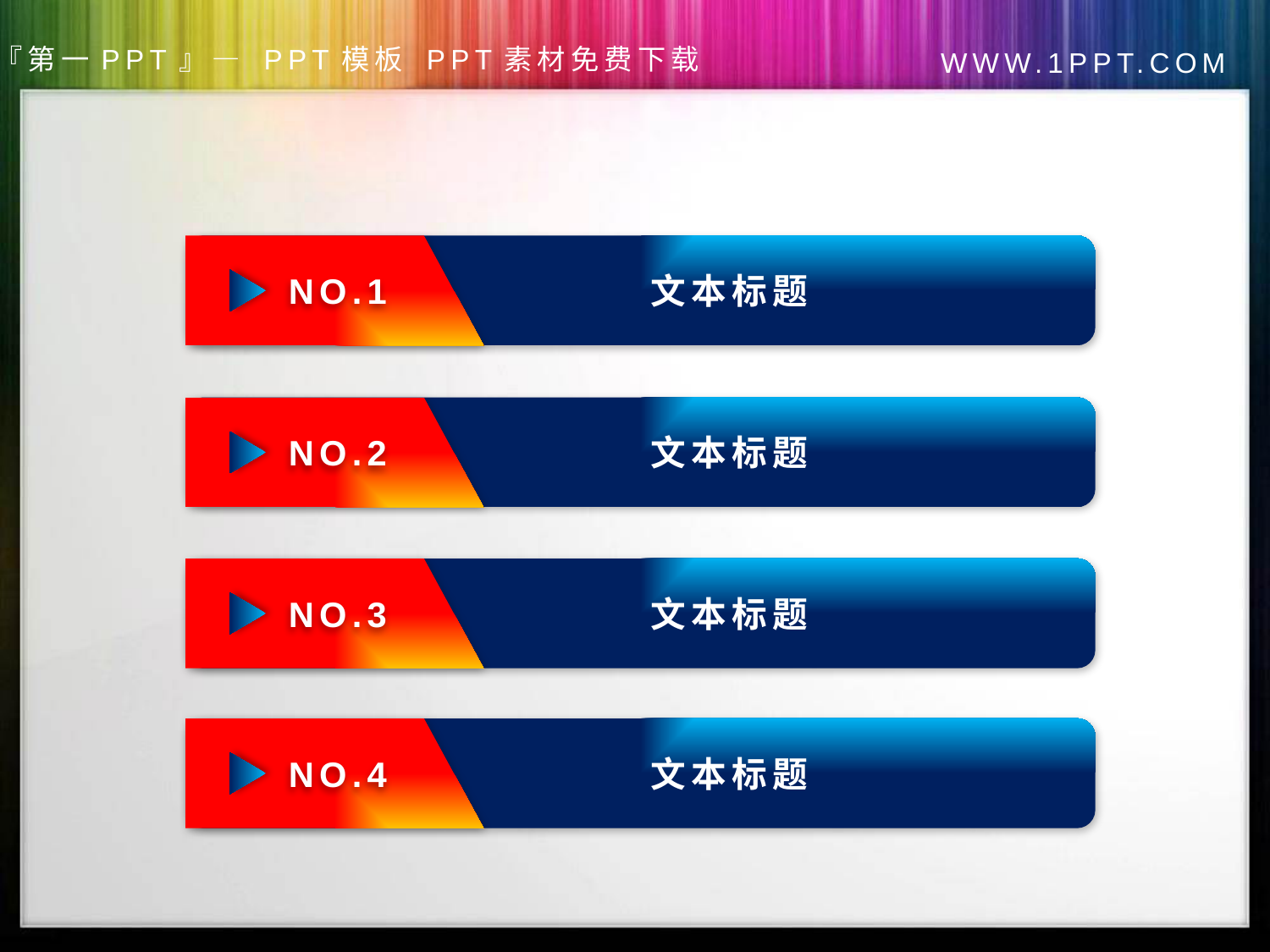

NO.1
文本标题

NO.2
文本标题

NO.3
文本标题

NO.4
文本标题